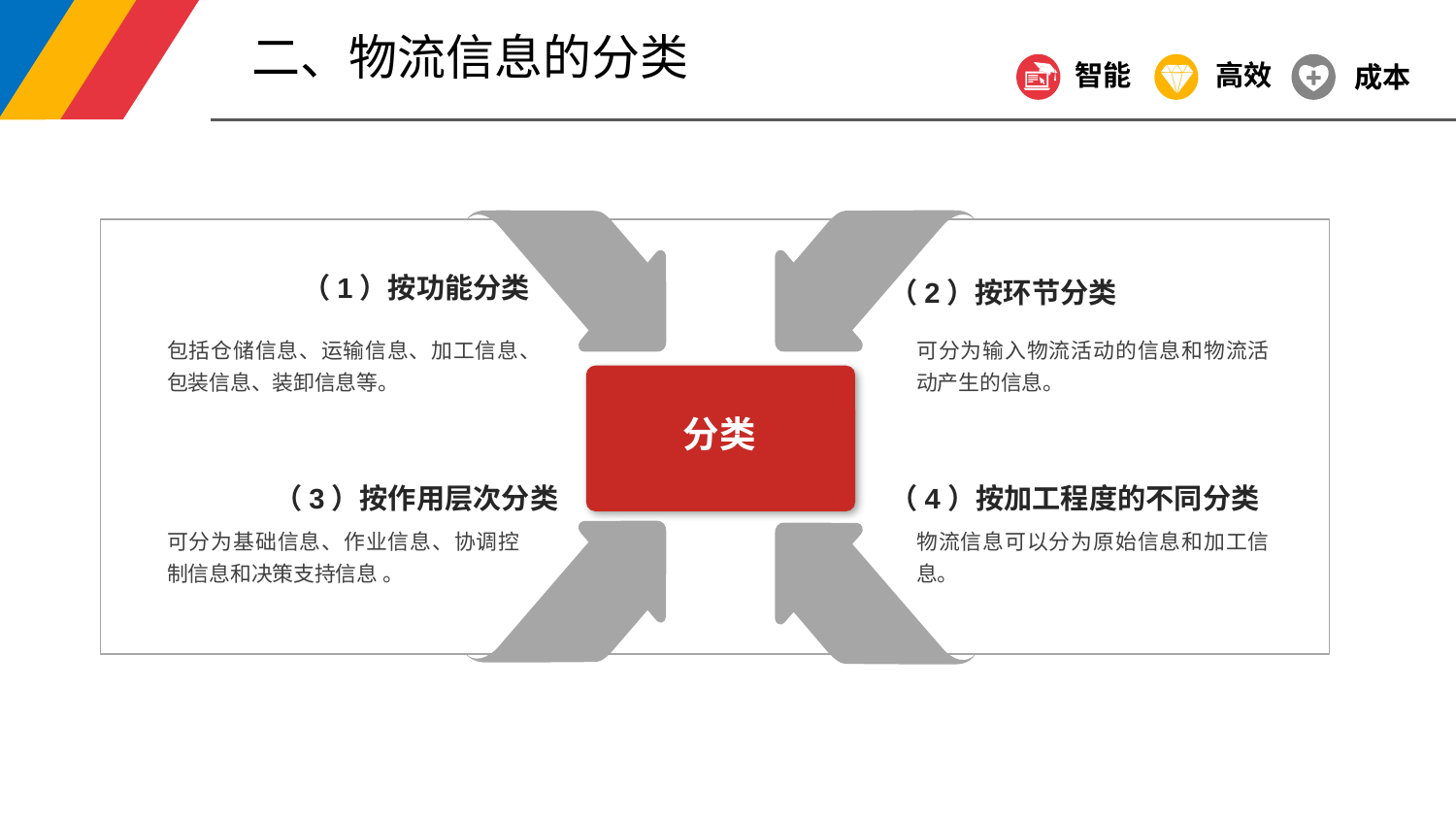

二、物流信息的分类
智能
高效
成本

（1）按功能分类
包括仓储信息、运输信息、加工信息、包装信息、装卸信息等。
（2）按环节分类
可分为输入物流活动的信息和物流活动产生的信息。

分类
（3）按作用层次分类
可分为基础信息、作业信息、协调控制信息和决策支持信息 。
（4）按加工程度的不同分类
物流信息可以分为原始信息和加工信息。